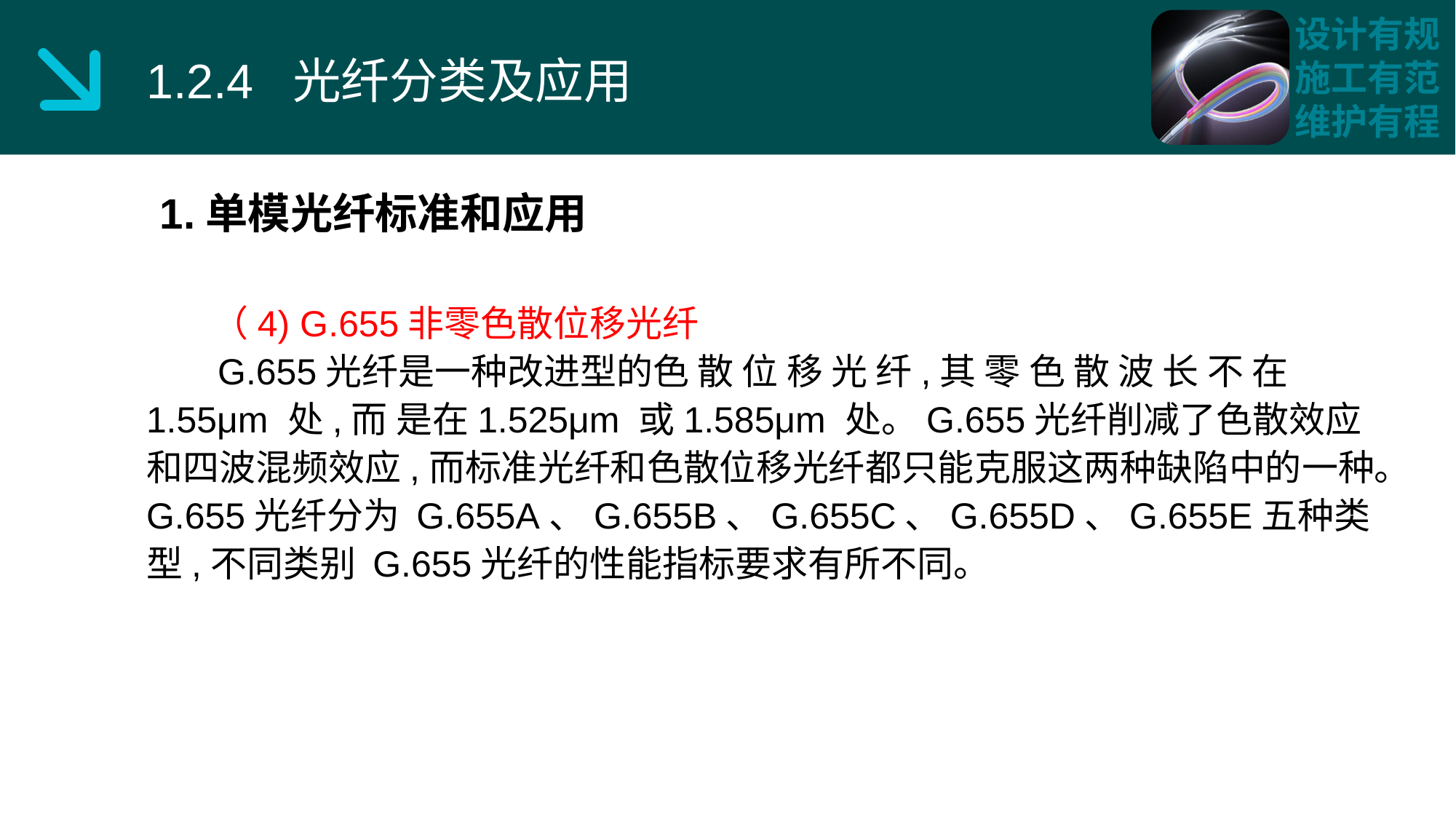

1.2.4  光纤分类及应用

1.单模光纤标准和应用
       （4) G.655非零色散位移光纤
       G.655光纤是一种改进型的色 散 位 移 光 纤,其 零 色 散 波 长 不 在 1.55μm 处,而 是在1.525μm 或1.585μm 处。G.655光纤削减了色散效应和四波混频效应,而标准光纤和色散位移光纤都只能克服这两种缺陷中的一种。
G.655光纤分为 G.655A、G.655B、G.655C、G.655D、G.655E五种类型,不同类别 G.655光纤的性能指标要求有所不同。